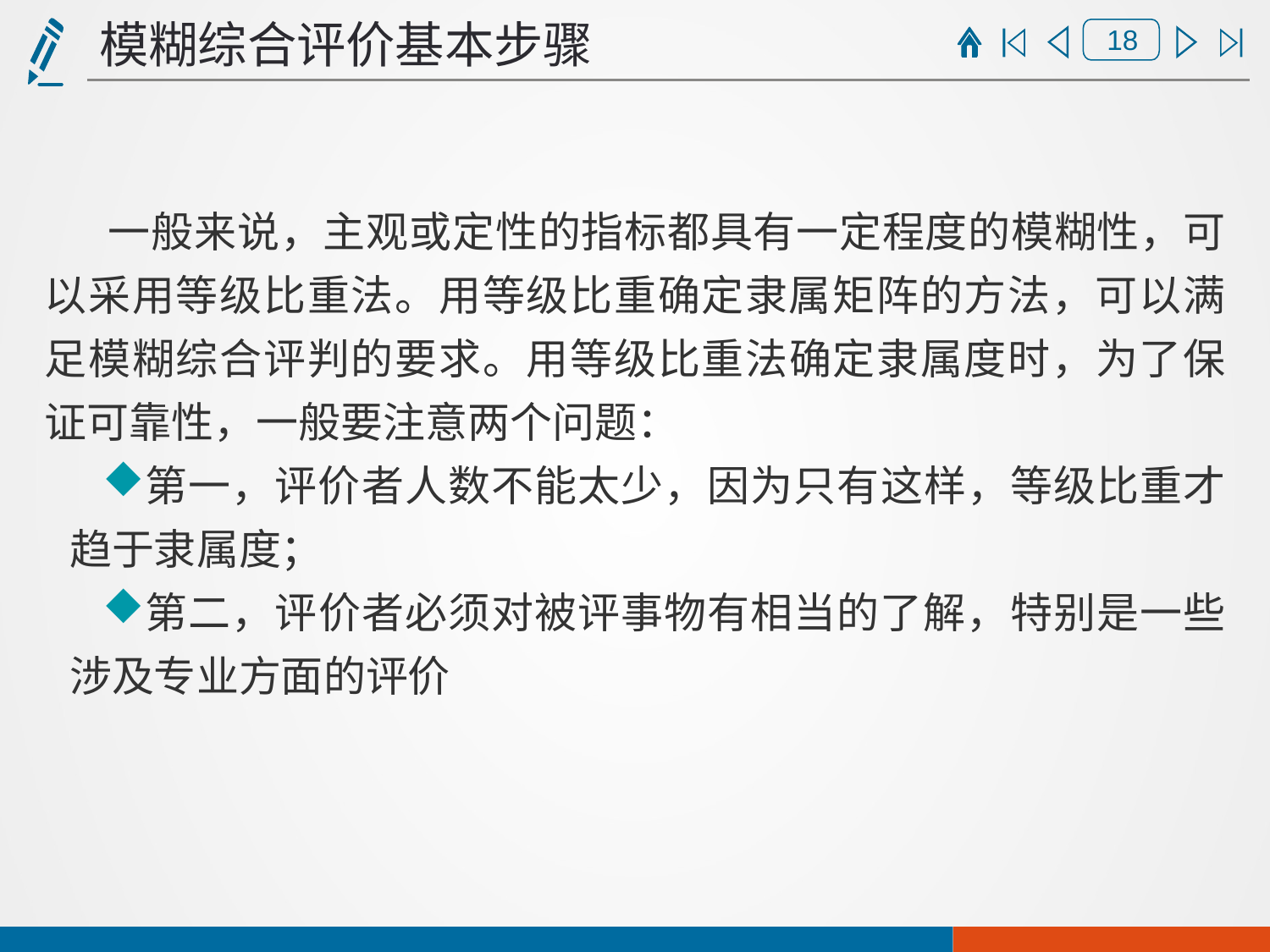

模糊综合评价基本步骤

一般来说，主观或定性的指标都具有一定程度的模糊性，可以采用等级比重法。用等级比重确定隶属矩阵的方法，可以满足模糊综合评判的要求。用等级比重法确定隶属度时，为了保证可靠性，一般要注意两个问题：
第一，评价者人数不能太少，因为只有这样，等级比重才趋于隶属度；
第二，评价者必须对被评事物有相当的了解，特别是一些涉及专业方面的评价